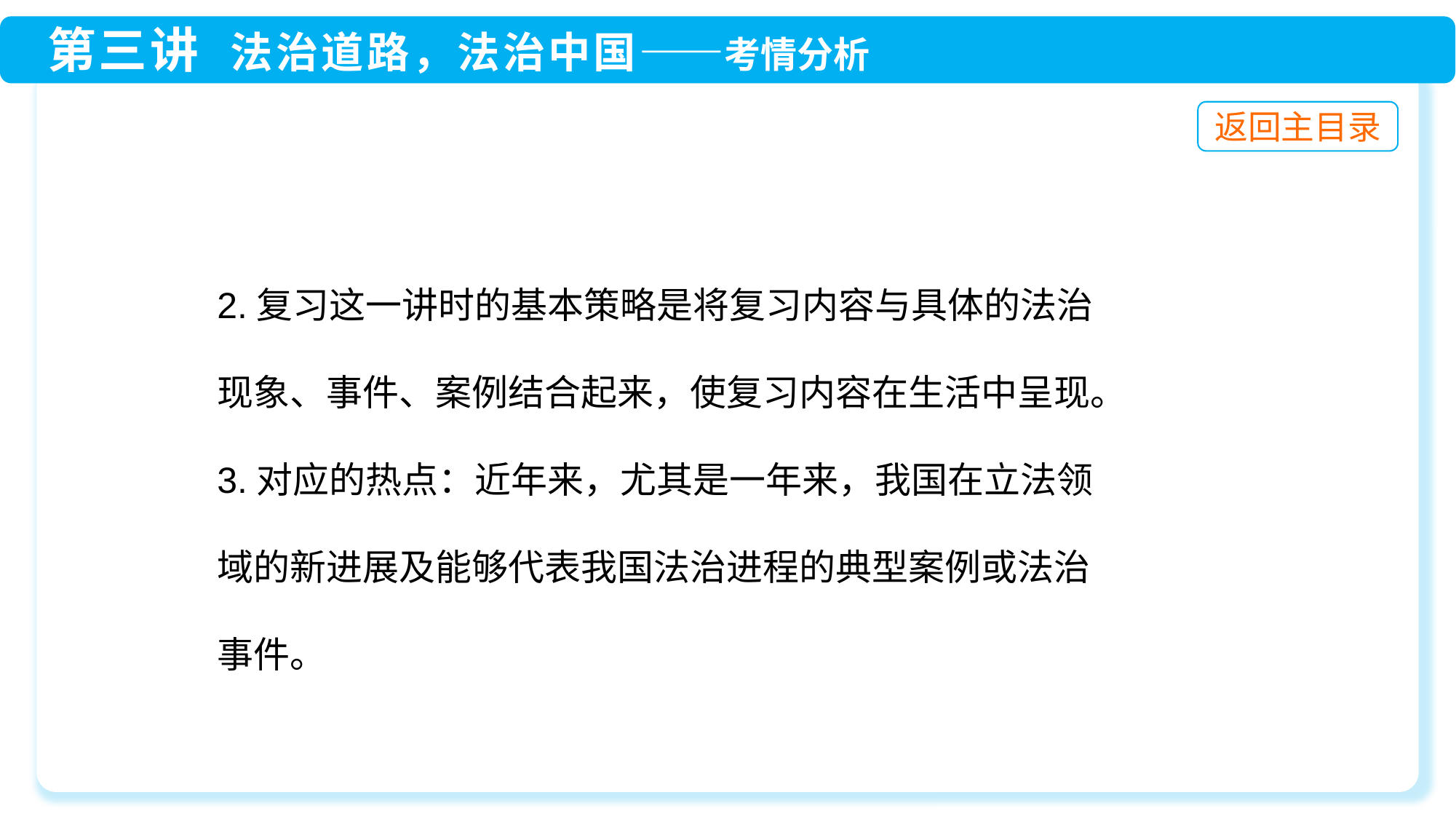

2.复习这一讲时的基本策略是将复习内容与具体的法治现象、事件、案例结合起来，使复习内容在生活中呈现。
3.对应的热点：近年来，尤其是一年来，我国在立法领域的新进展及能够代表我国法治进程的典型案例或法治事件。